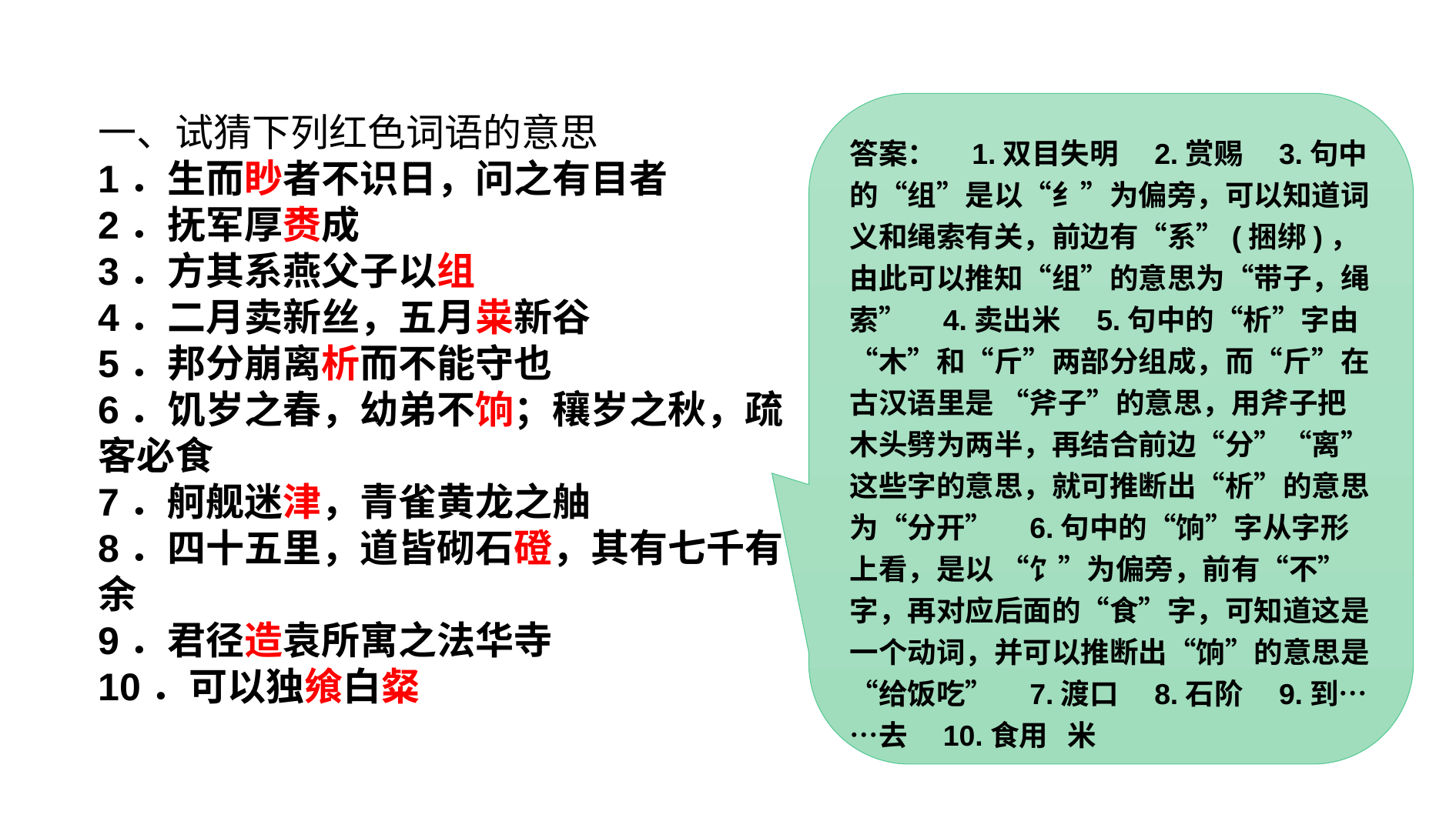

答案：　1.双目失明　2.赏赐　3.句中的“组”是以“纟”为偏旁，可以知道词义和绳索有关，前边有“系”(捆绑)，由此可以推知“组”的意思为“带子，绳索”　4.卖出米　5.句中的“析”字由“木”和“斤”两部分组成，而“斤”在古汉语里是 “斧子”的意思，用斧子把木头劈为两半，再结合前边“分”“离”这些字的意思，就可推断出“析”的意思为“分开”　6.句中的“饷”字从字形上看，是以 “饣”为偏旁，前有“不”字，再对应后面的“食”字，可知道这是一个动词，并可以推断出“饷”的意思是“给饭吃”　7.渡口　8.石阶　9.到……去　10.食用   米
一、试猜下列红色词语的意思
1．生而眇者不识日，问之有目者
2．抚军厚赉成
3．方其系燕父子以组
4．二月卖新丝，五月粜新谷
5．邦分崩离析而不能守也
6．饥岁之春，幼弟不饷；穰岁之秋，疏客必食
7．舸舰迷津，青雀黄龙之舳
8．四十五里，道皆砌石磴，其有七千有余
9．君径造袁所寓之法华寺
10．可以独飨白粲